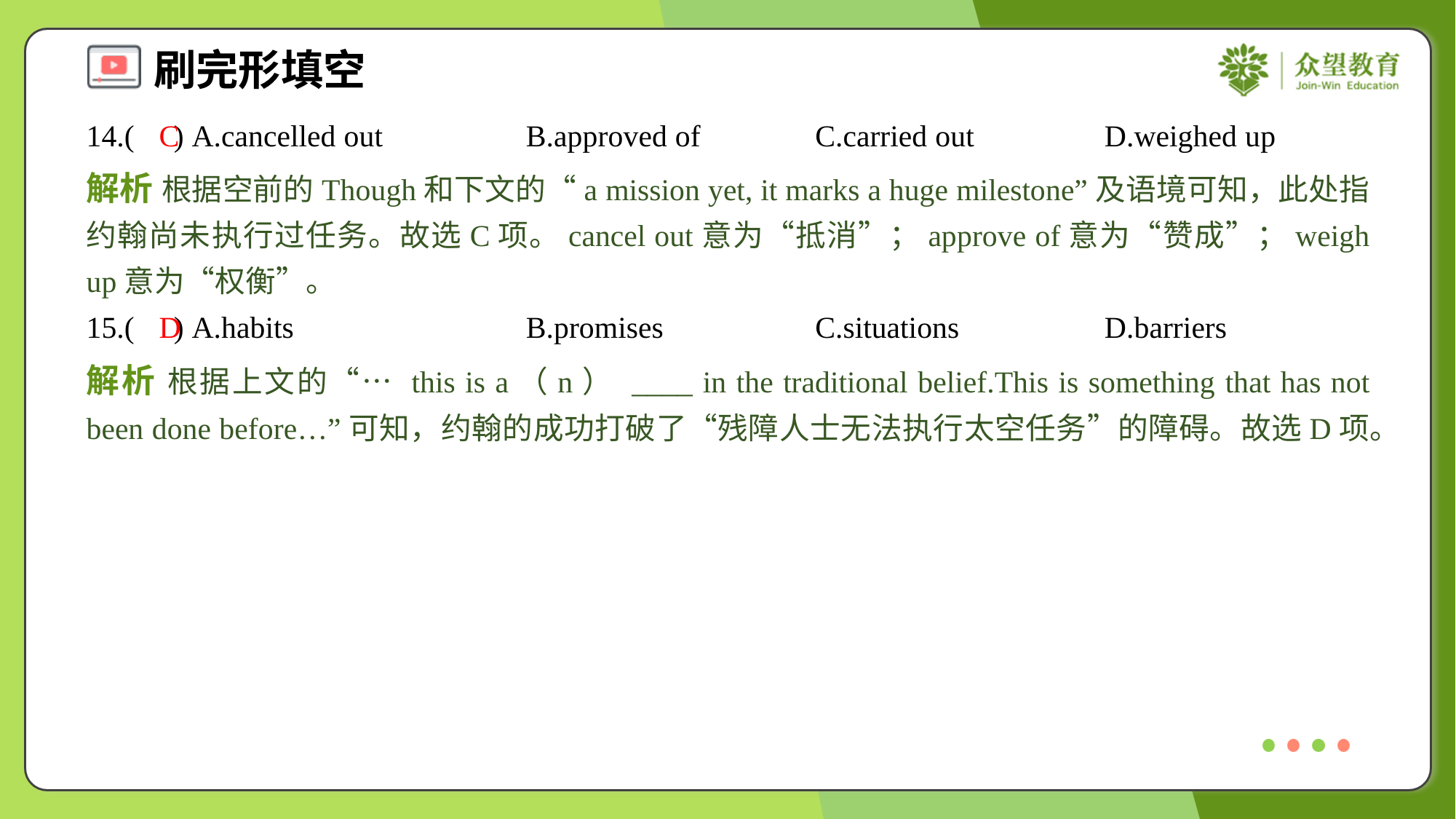

14.(     ) A.cancelled out	B.approved of	C.carried out	D.weighed up
C
解析 根据空前的Though和下文的“a mission yet, it marks a huge milestone”及语境可知，此处指约翰尚未执行过任务。故选C项。cancel out意为“抵消”；approve of意为“赞成”；weigh up意为“权衡”。
15.(     ) A.habits	B.promises	C.situations	D.barriers
D
解析 根据上文的“… this is a（n） ____ in the traditional belief.This is something that has not been done before…”可知，约翰的成功打破了“残障人士无法执行太空任务”的障碍。故选D项。